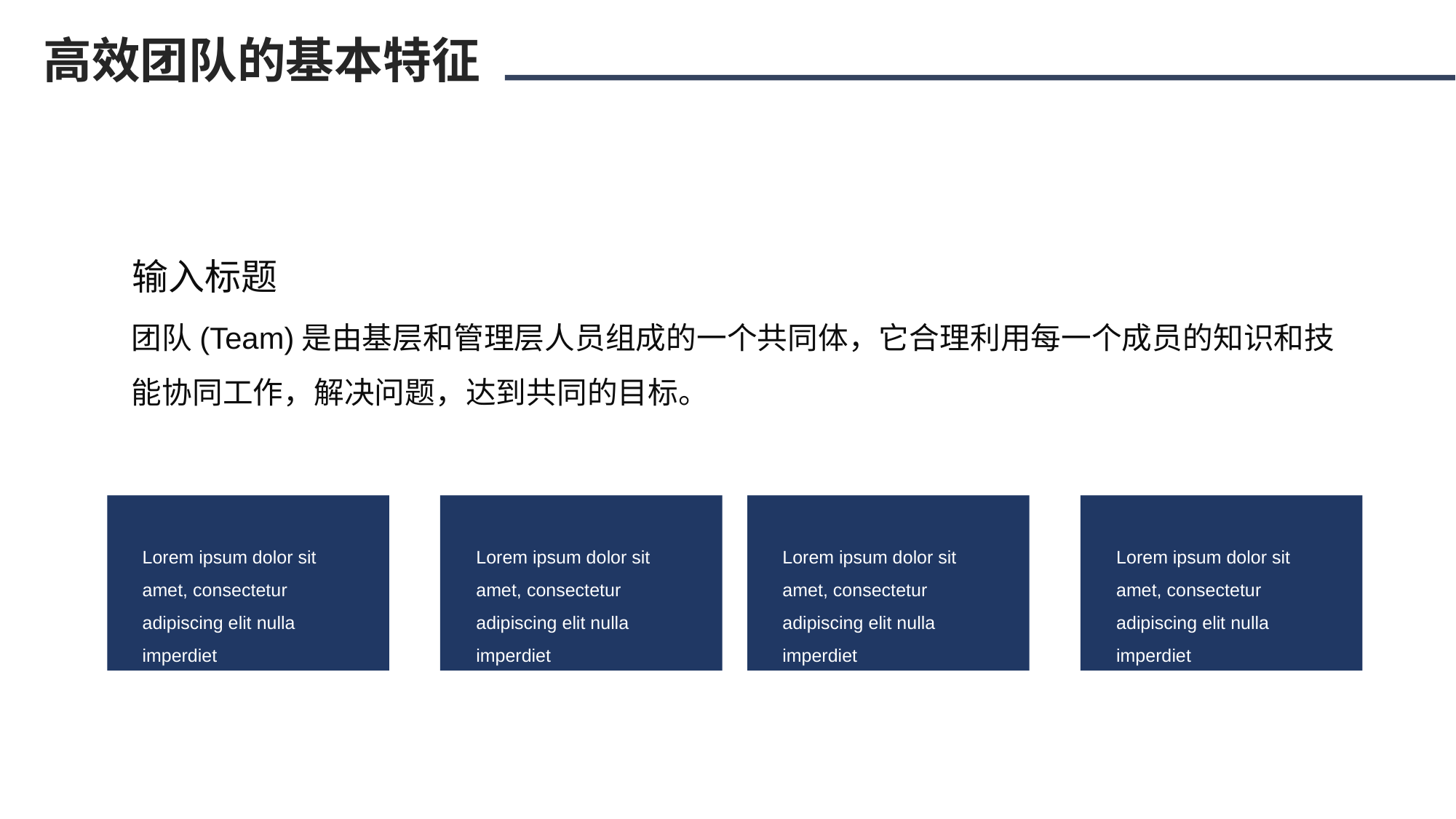

高效团队的基本特征

输入标题
团队(Team)是由基层和管理层人员组成的一个共同体，它合理利用每一个成员的知识和技能协同工作，解决问题，达到共同的目标。

Lorem ipsum dolor sit amet, consectetur adipiscing elit nulla imperdiet
Lorem ipsum dolor sit amet, consectetur adipiscing elit nulla imperdiet
Lorem ipsum dolor sit amet, consectetur adipiscing elit nulla imperdiet
Lorem ipsum dolor sit amet, consectetur adipiscing elit nulla imperdiet